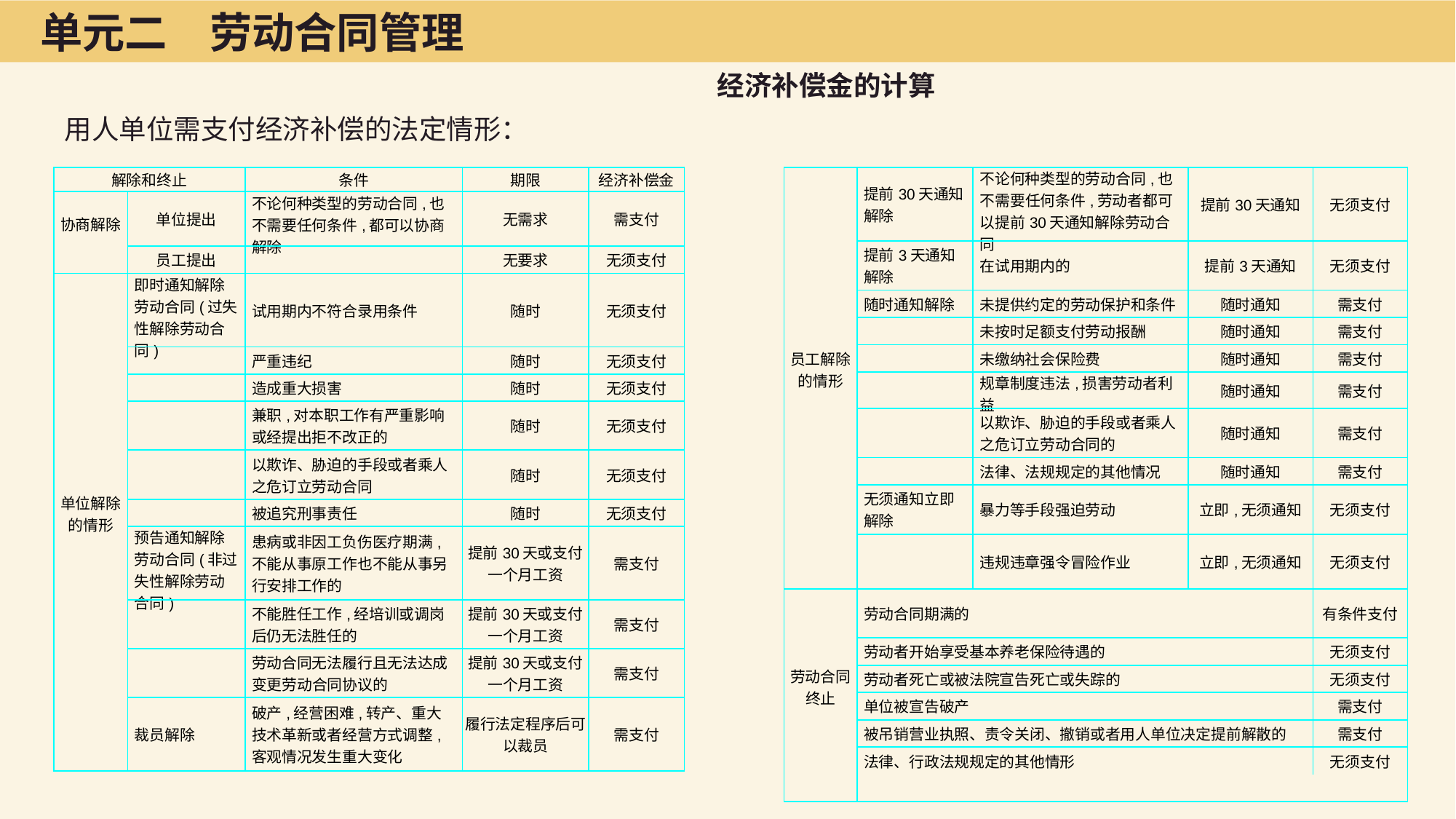

单元二　劳动合同管理
经济补偿金的计算
用人单位需支付经济补偿的法定情形：
| 解除和终止 |  | 条件 | 期限 | 经济补偿金 |
| --- | --- | --- | --- | --- |
| 协商解除 | 单位提出 | 不论何种类型的劳动合同,也不需要任何条件,都可以协商解除 | 无需求 | 需支付 |
|  | 员工提出 |  | 无要求 | 无须支付 |
| 单位解除的情形 | 即时通知解除劳动合同(过失性解除劳动合同) | 试用期内不符合录用条件 | 随时 | 无须支付 |
|  |  | 严重违纪 | 随时 | 无须支付 |
|  |  | 造成重大损害 | 随时 | 无须支付 |
|  |  | 兼职,对本职工作有严重影响或经提出拒不改正的 | 随时 | 无须支付 |
|  |  | 以欺诈、胁迫的手段或者乘人之危订立劳动合同 | 随时 | 无须支付 |
|  |  | 被追究刑事责任 | 随时 | 无须支付 |
|  | 预告通知解除劳动合同(非过失性解除劳动合同) | 患病或非因工负伤医疗期满,不能从事原工作也不能从事另行安排工作的 | 提前30天或支付一个月工资 | 需支付 |
|  |  | 不能胜任工作,经培训或调岗后仍无法胜任的 | 提前30天或支付一个月工资 | 需支付 |
|  |  | 劳动合同无法履行且无法达成变更劳动合同协议的 | 提前30天或支付一个月工资 | 需支付 |
|  | 裁员解除 | 破产,经营困难,转产、重大技术革新或者经营方式调整,客观情况发生重大变化 | 履行法定程序后可以裁员 | 需支付 |
| 员工解除的情形 | 提前30天通知解除 | 不论何种类型的劳动合同,也不需要任何条件,劳动者都可以提前30天通知解除劳动合同 | 提前30天通知 | 无须支付 |
| --- | --- | --- | --- | --- |
|  | 提前3天通知解除 | 在试用期内的 | 提前3天通知 | 无须支付 |
|  | 随时通知解除 | 未提供约定的劳动保护和条件 | 随时通知 | 需支付 |
|  |  | 未按时足额支付劳动报酬 | 随时通知 | 需支付 |
|  |  | 未缴纳社会保险费 | 随时通知 | 需支付 |
|  |  | 规章制度违法,损害劳动者利益 | 随时通知 | 需支付 |
|  |  | 以欺诈、胁迫的手段或者乘人之危订立劳动合同的 | 随时通知 | 需支付 |
|  |  | 法律、法规规定的其他情况 | 随时通知 | 需支付 |
|  | 无须通知立即解除 | 暴力等手段强迫劳动 | 立即,无须通知 | 无须支付 |
|  |  | 违规违章强令冒险作业 | 立即,无须通知 | 无须支付 |
| 劳动合同终止 | 劳动合同期满的 |  |  | 有条件支付 |
|  | 劳动者开始享受基本养老保险待遇的 |  |  | 无须支付 |
|  | 劳动者死亡或被法院宣告死亡或失踪的 |  |  | 无须支付 |
|  | 单位被宣告破产 |  |  | 需支付 |
|  | 被吊销营业执照、责令关闭、撤销或者用人单位决定提前解散的 |  |  | 需支付 |
|  | 法律、行政法规规定的其他情形 |  |  | 无须支付 |
|  |  |  |  |  |